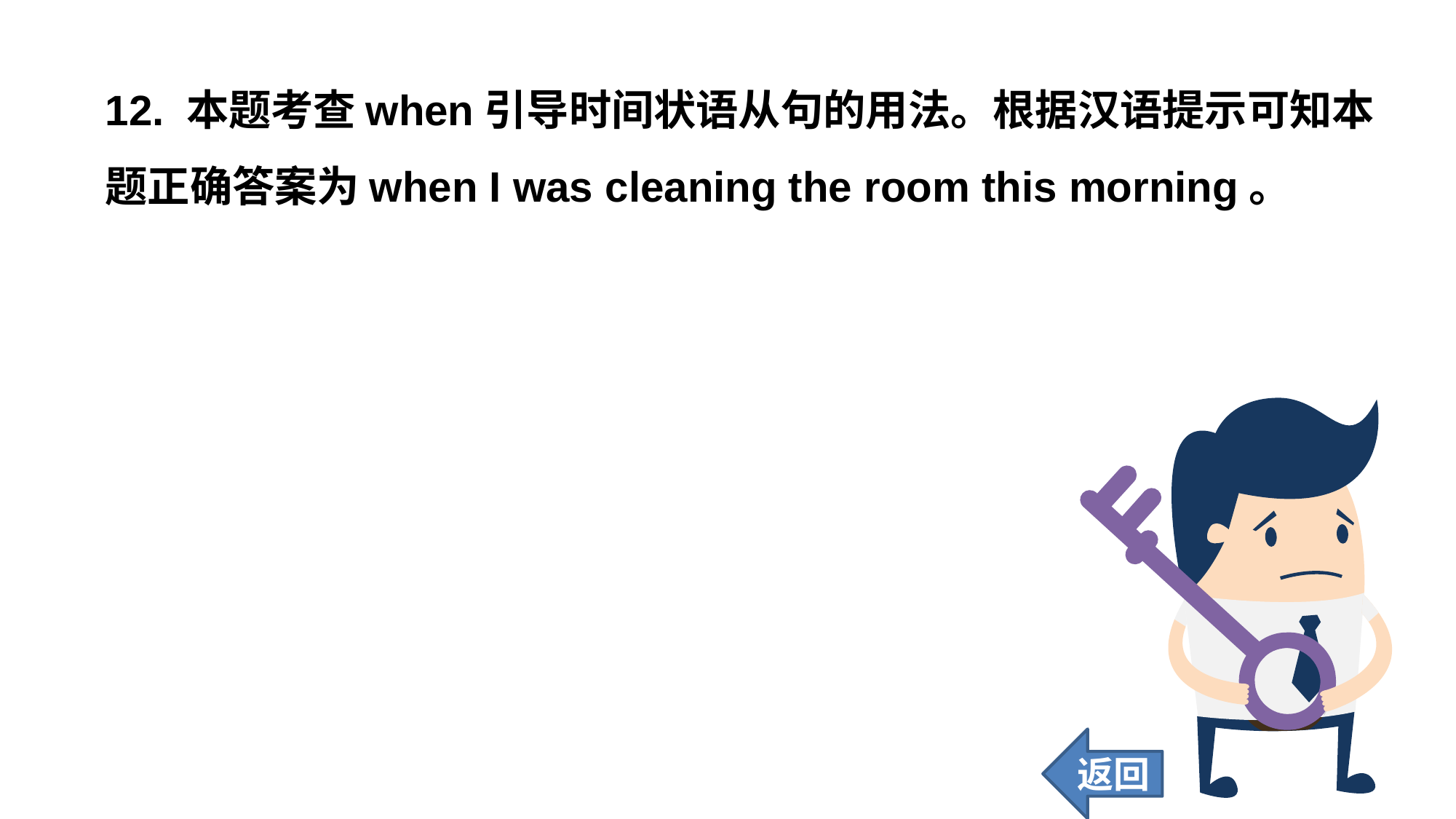

12. 本题考查when引导时间状语从句的用法。根据汉语提示可知本题正确答案为when I was cleaning the room this morning。

返回
153